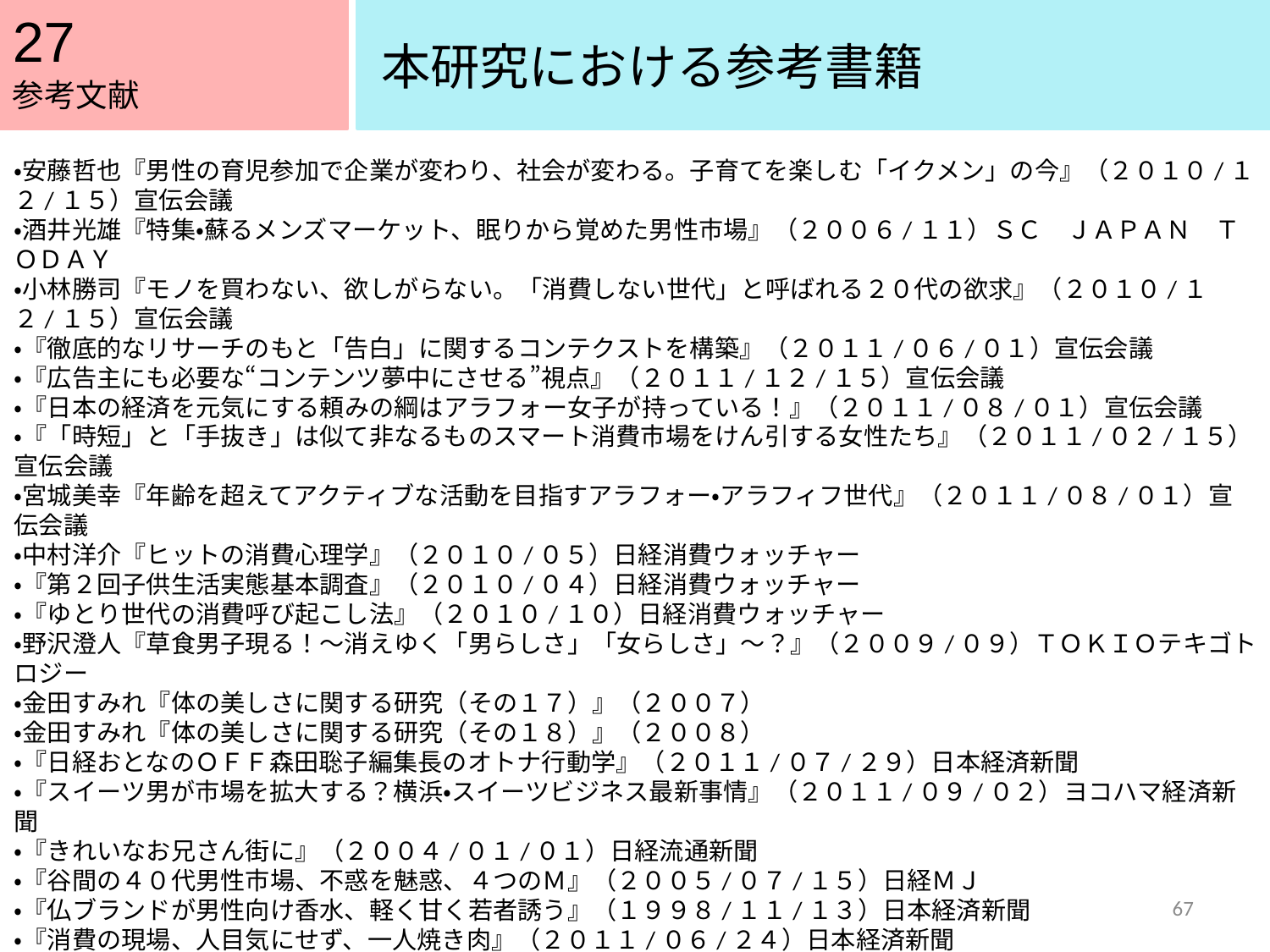

27

本研究における参考書籍
参考文献
・安藤哲也『男性の育児参加で企業が変わり、社会が変わる。子育てを楽しむ「イクメン」の今』（２０１０/１２/１５）宣伝会議
・酒井光雄『特集・蘇るメンズマーケット、眠りから覚めた男性市場』（２００６/１１）ＳＣ　ＪＡＰＡＮ　ＴＯＤＡＹ
・小林勝司『モノを買わない、欲しがらない。「消費しない世代」と呼ばれる２０代の欲求』（２０１０/１２/１５）宣伝会議
・『徹底的なリサーチのもと「告白」に関するコンテクストを構築』（２０１１/０６/０１）宣伝会議
・『広告主にも必要な“コンテンツ夢中にさせる”視点』（２０１１/１２/１５）宣伝会議
・『日本の経済を元気にする頼みの綱はアラフォー女子が持っている！』（２０１１/０８/０１）宣伝会議
・『「時短」と「手抜き」は似て非なるものスマート消費市場をけん引する女性たち』（２０１１/０２/１５）宣伝会議
・宮城美幸『年齢を超えてアクティブな活動を目指すアラフォー・アラフィフ世代』（２０１１/０８/０１）宣伝会議
・中村洋介『ヒットの消費心理学』（２０１０/０５）日経消費ウォッチャー
・『第２回子供生活実態基本調査』（２０１０/０４）日経消費ウォッチャー
・『ゆとり世代の消費呼び起こし法』（２０１０/１０）日経消費ウォッチャー
・野沢澄人『草食男子現る！～消えゆく「男らしさ」「女らしさ」～？』（２００９/０９）ＴＯＫＩＯテキゴトロジー
・金田すみれ『体の美しさに関する研究（その１７）』（２００７）
・金田すみれ『体の美しさに関する研究（その１８）』（２００８）
・『日経おとなのＯＦＦ森田聡子編集長のオトナ行動学』（２０１１/０７/２９）日本経済新聞
・『スイーツ男が市場を拡大する？横浜・スイーツビジネス最新事情』（２０１１/０９/０２）ヨコハマ経済新聞
・『きれいなお兄さん街に』（２００４/０１/０１）日経流通新聞
・『谷間の４０代男性市場、不惑を魅惑、４つのＭ』（２００５/０７/１５）日経ＭＪ
・『仏ブランドが男性向け香水、軽く甘く若者誘う』（１９９８/１１/１３）日本経済新聞
・『消費の現場、人目気にせず、一人焼き肉』（２０１１/０６/２４）日本経済新聞
・『デザインで魅了はき心地も追及』（２００９/０４/０１）日本産業新聞
・『消費分析「男性限定」に要望強く』（２０１１/０１/１２）日経ＭＪ
・『イケてる婿－結婚式の演出、手作りで』（２０１１/０６/２４）日経ＭＪ
・『エコノ探偵団、男性向け化粧品なぜまた人気？働く女性増え清潔さ重視』（２０１１/０８/２７）日経プラスワン

67